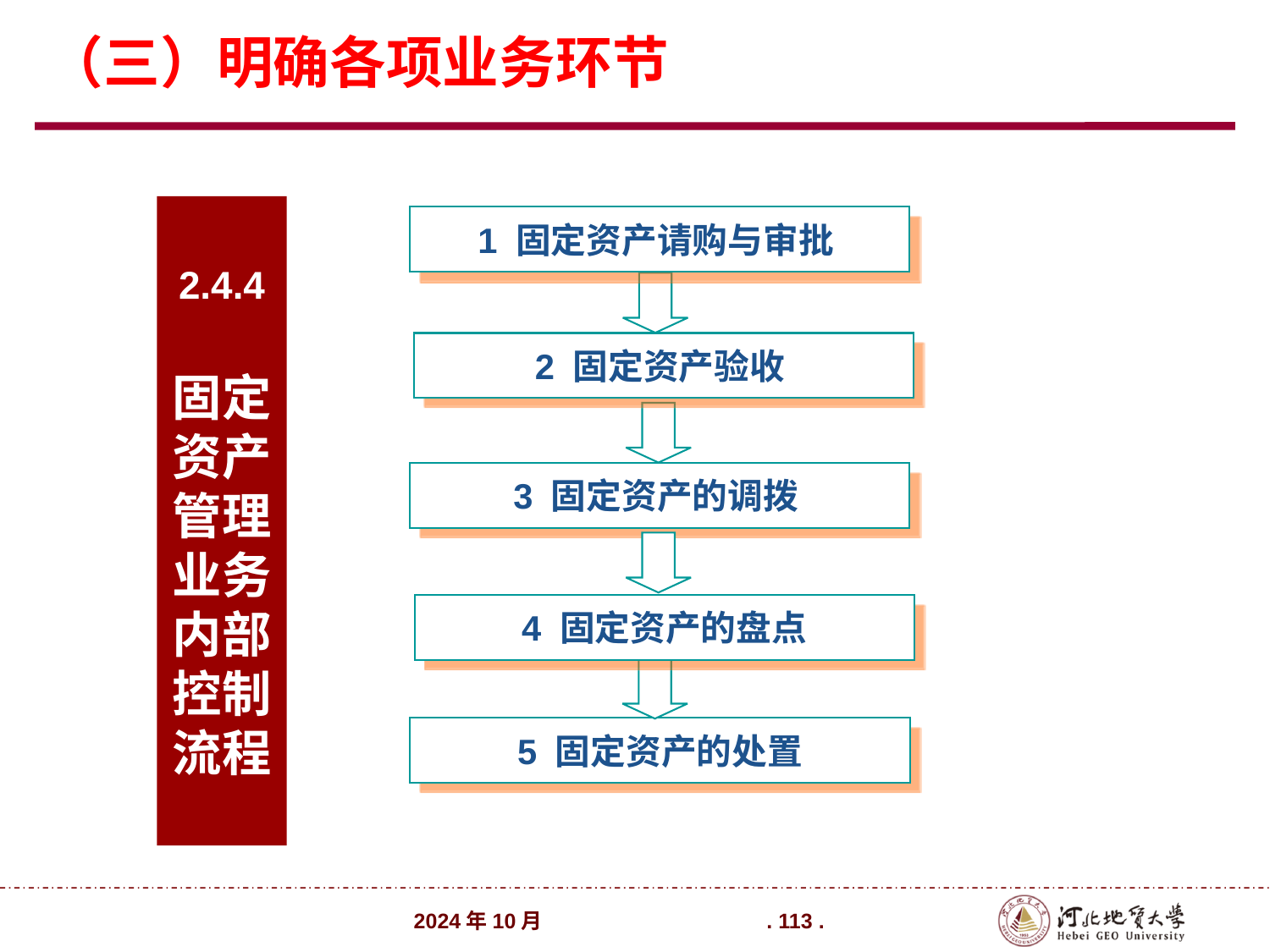

（三）明确各项业务环节
2.4.4
固定资产管理业务内部控制流程
1 固定资产请购与审批

2 固定资产验收

3 固定资产的调拨

4 固定资产的盘点

5 固定资产的处置
2024年10月                                             . 113 .